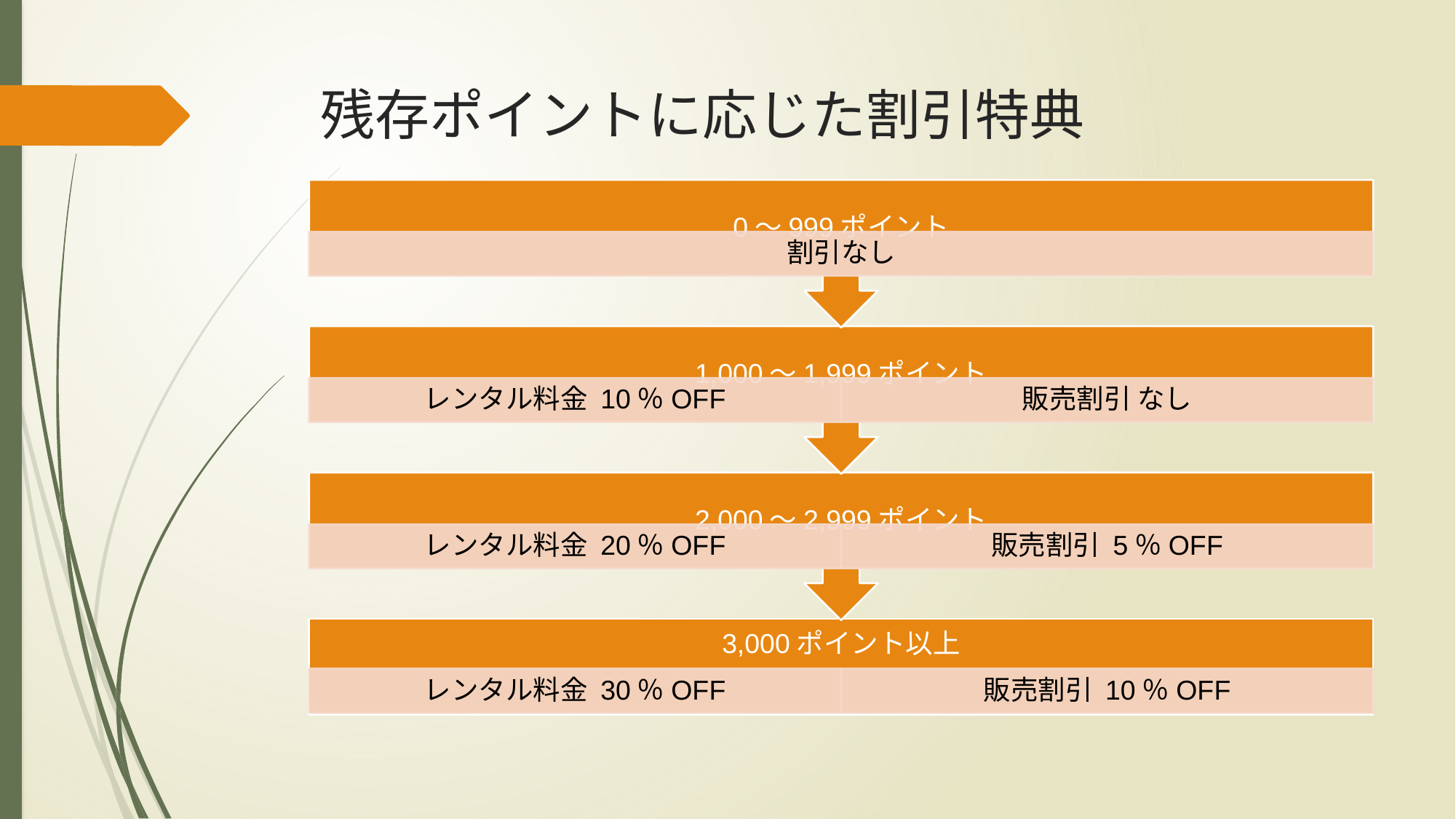

# 残存ポイントに応じた割引特典
3,000ポイント以上
レンタル料金 30％OFF
販売割引 10％OFF
2,000～2,999ポイント
レンタル料金 20％OFF
販売割引 5％OFF
1,000～1,999ポイント
レンタル料金 10％OFF
販売割引 なし
0～999ポイント
割引なし